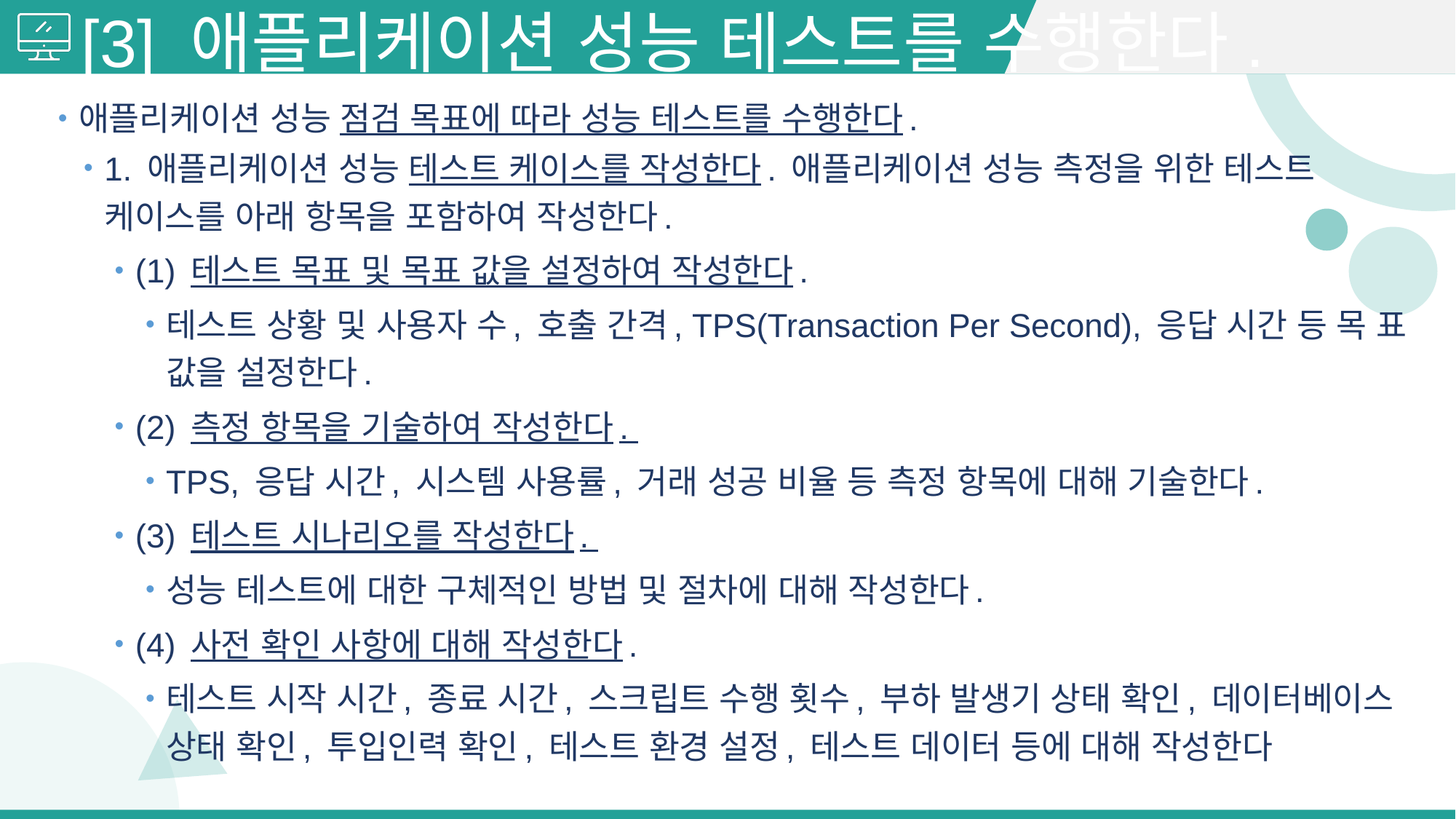

# [3] 애플리케이션 성능 테스트를 수행한다.
애플리케이션 성능 점검 목표에 따라 성능 테스트를 수행한다.
1. 애플리케이션 성능 테스트 케이스를 작성한다. 애플리케이션 성능 측정을 위한 테스트 케이스를 아래 항목을 포함하여 작성한다.
(1) 테스트 목표 및 목표 값을 설정하여 작성한다.
테스트 상황 및 사용자 수, 호출 간격, TPS(Transaction Per Second), 응답 시간 등 목 표 값을 설정한다.
(2) 측정 항목을 기술하여 작성한다.
TPS, 응답 시간, 시스템 사용률, 거래 성공 비율 등 측정 항목에 대해 기술한다.
(3) 테스트 시나리오를 작성한다.
성능 테스트에 대한 구체적인 방법 및 절차에 대해 작성한다.
(4) 사전 확인 사항에 대해 작성한다.
테스트 시작 시간, 종료 시간, 스크립트 수행 횟수, 부하 발생기 상태 확인, 데이터베이스 상태 확인, 투입인력 확인, 테스트 환경 설정, 테스트 데이터 등에 대해 작성한다